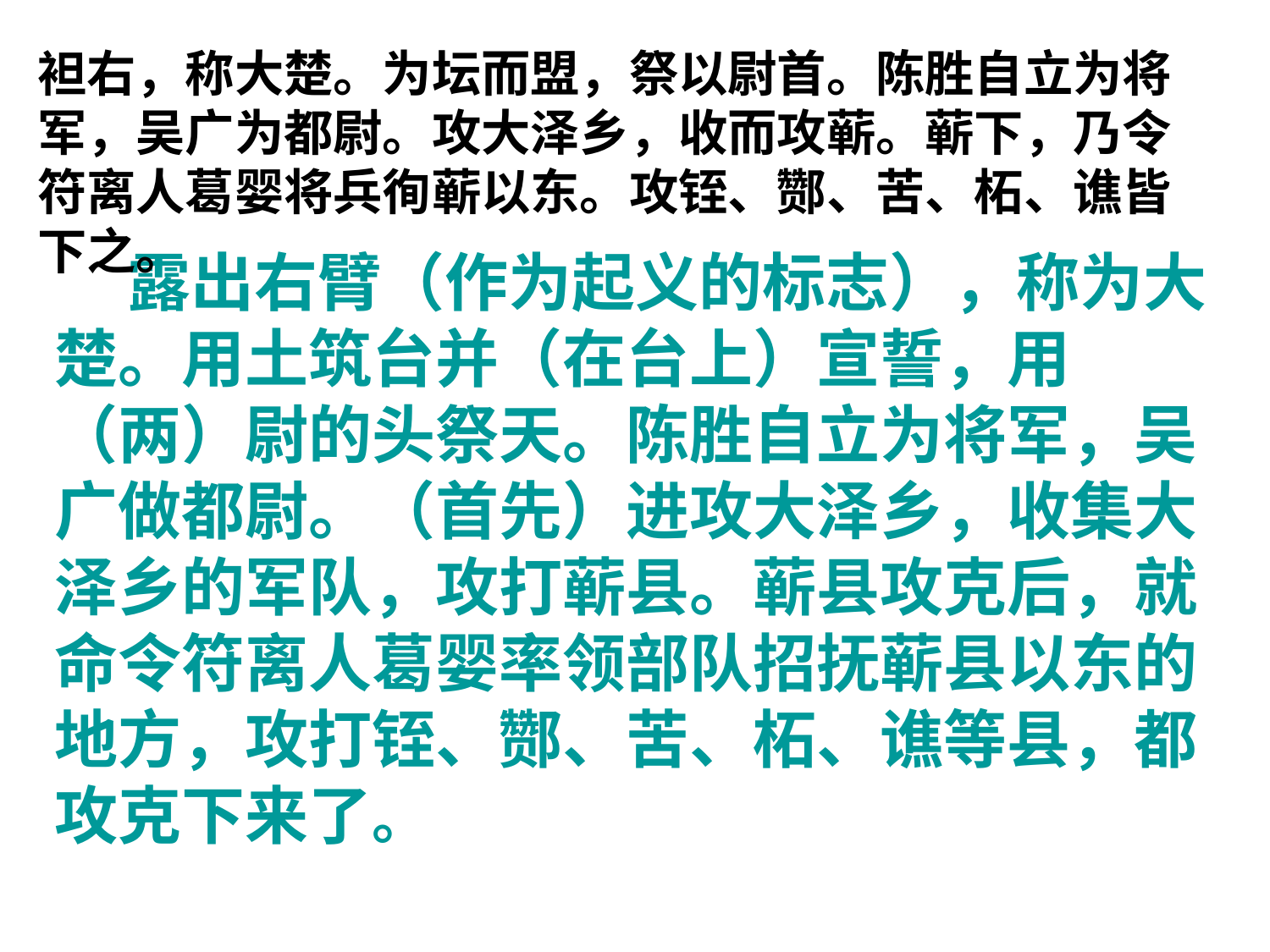

袒右，称大楚。为坛而盟，祭以尉首。陈胜自立为将军，吴广为都尉。攻大泽乡，收而攻蕲。蕲下，乃令符离人葛婴将兵徇蕲以东。攻铚、酂、苦、柘、谯皆下之。
    露出右臂（作为起义的标志），称为大楚。用土筑台并（在台上）宣誓，用（两）尉的头祭天。陈胜自立为将军，吴广做都尉。（首先）进攻大泽乡，收集大泽乡的军队，攻打蕲县。蕲县攻克后，就命令符离人葛婴率领部队招抚蕲县以东的地方，攻打铚、酂、苦、柘、谯等县，都攻克下来了。